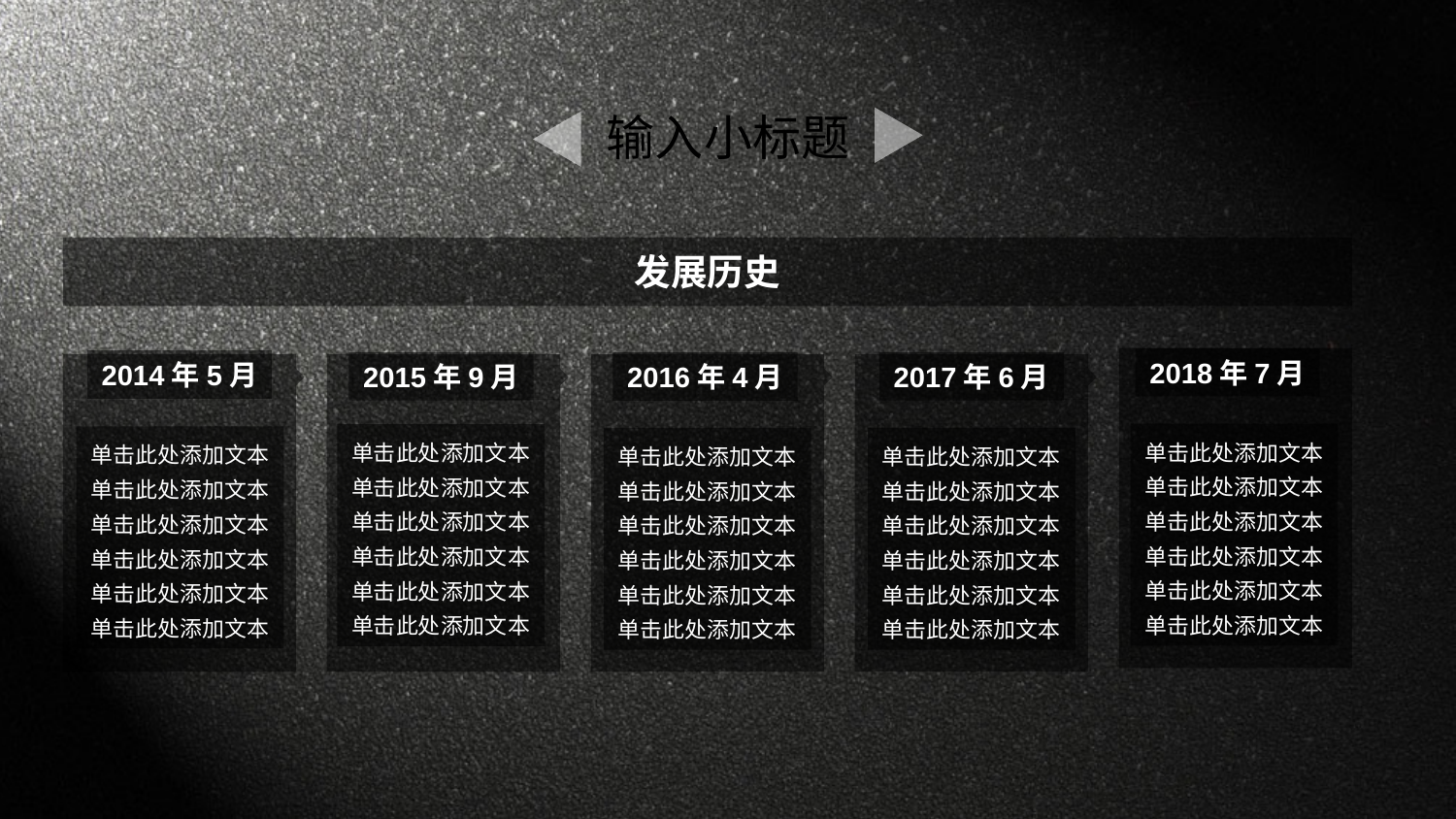

输入小标题

发展历史

2014年5月
单击此处添加文本
单击此处添加文本
单击此处添加文本
单击此处添加文本
单击此处添加文本
单击此处添加文本

2015年9月
单击此处添加文本
单击此处添加文本
单击此处添加文本
单击此处添加文本
单击此处添加文本
单击此处添加文本

2016年4月
单击此处添加文本
单击此处添加文本
单击此处添加文本
单击此处添加文本
单击此处添加文本
单击此处添加文本

2017年6月
单击此处添加文本
单击此处添加文本
单击此处添加文本
单击此处添加文本
单击此处添加文本
单击此处添加文本

2018年7月
单击此处添加文本
单击此处添加文本
单击此处添加文本
单击此处添加文本
单击此处添加文本
单击此处添加文本